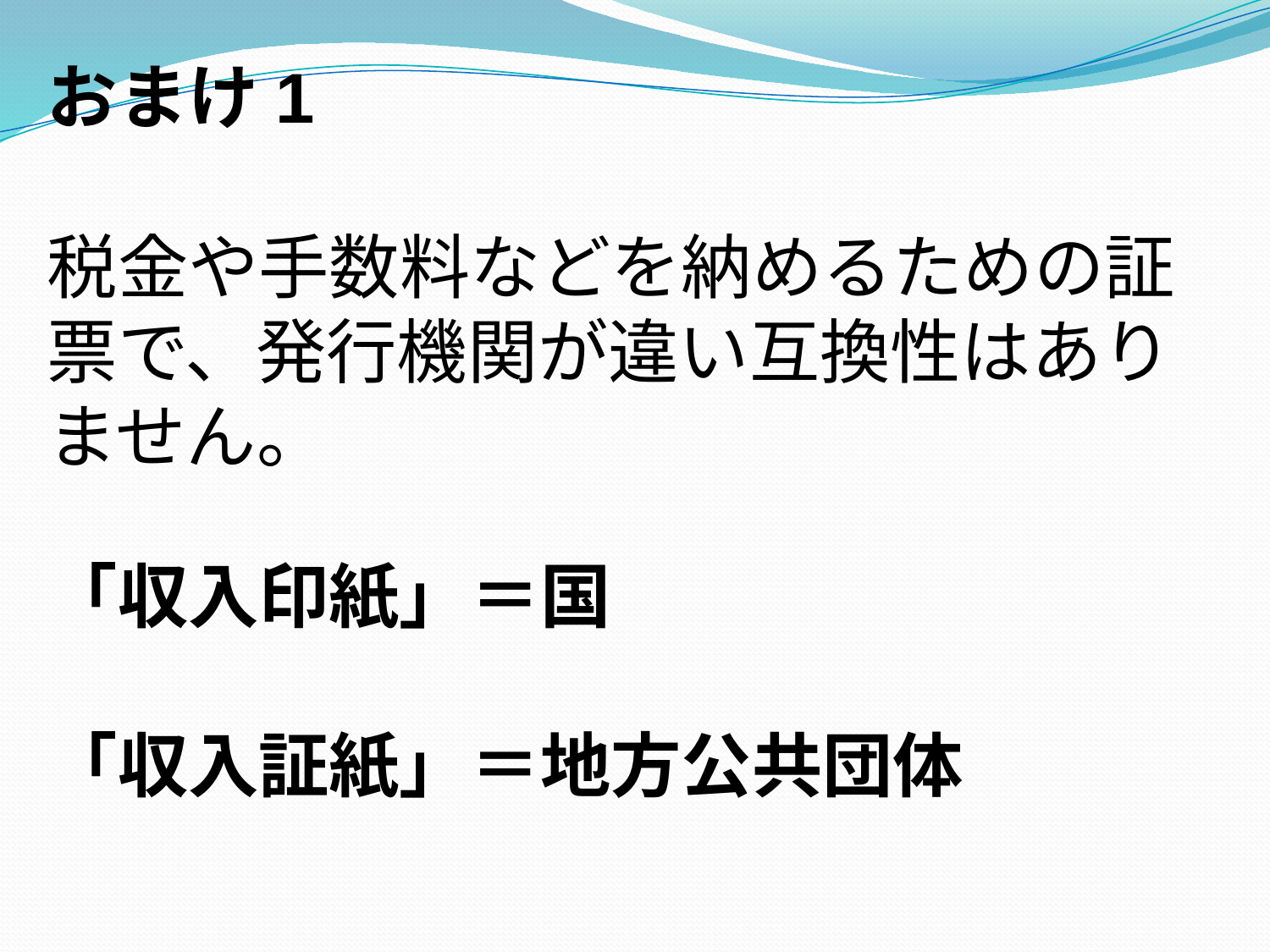

おまけ1
税金や手数料などを納めるための証票で、発行機関が違い互換性はありません。
「収入印紙」＝国

「収入証紙」＝地方公共団体